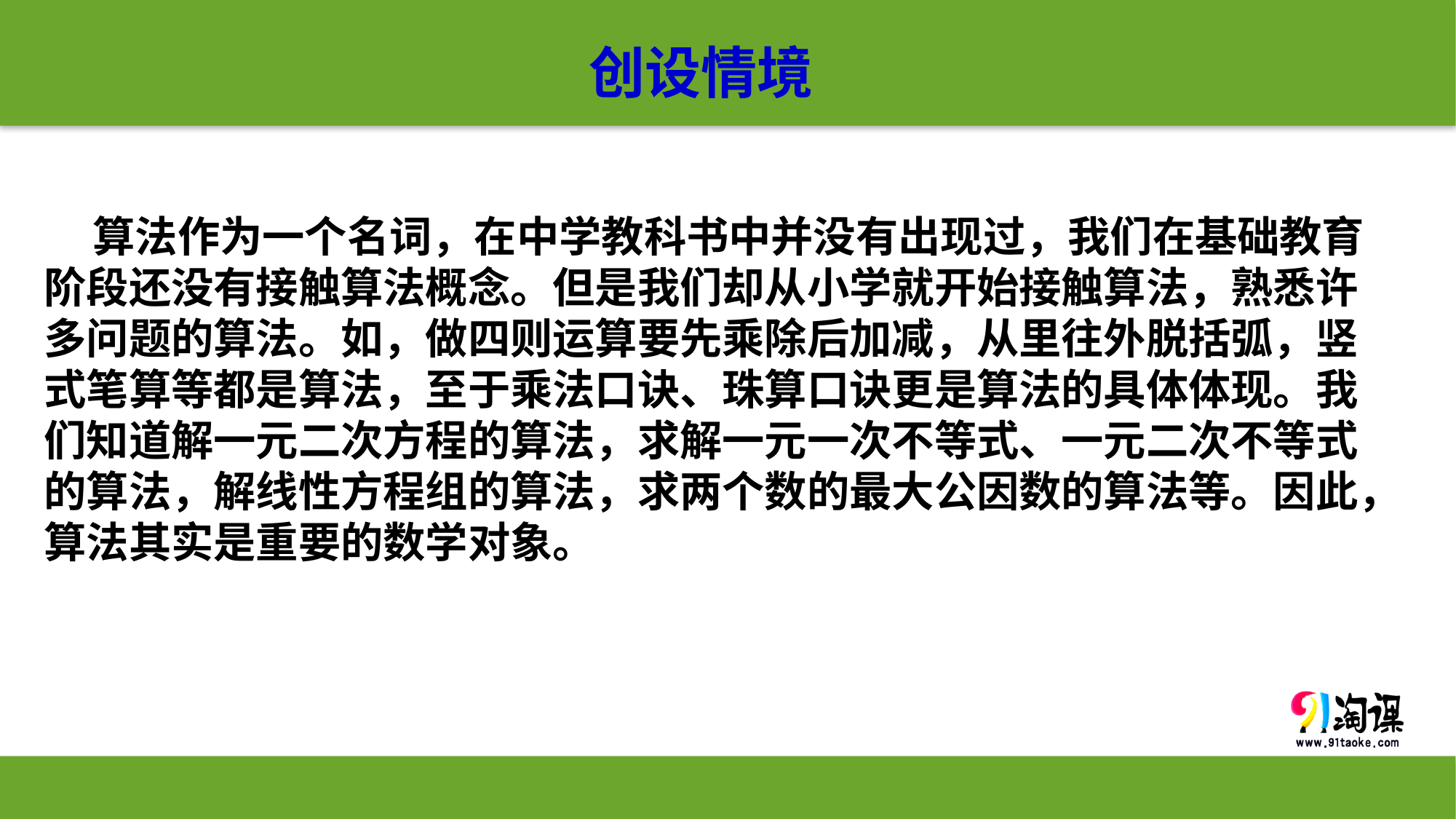

创设情境
    算法作为一个名词，在中学教科书中并没有出现过，我们在基础教育阶段还没有接触算法概念。但是我们却从小学就开始接触算法，熟悉许多问题的算法。如，做四则运算要先乘除后加减，从里往外脱括弧，竖式笔算等都是算法，至于乘法口诀、珠算口诀更是算法的具体体现。我们知道解一元二次方程的算法，求解一元一次不等式、一元二次不等式的算法，解线性方程组的算法，求两个数的最大公因数的算法等。因此，算法其实是重要的数学对象。